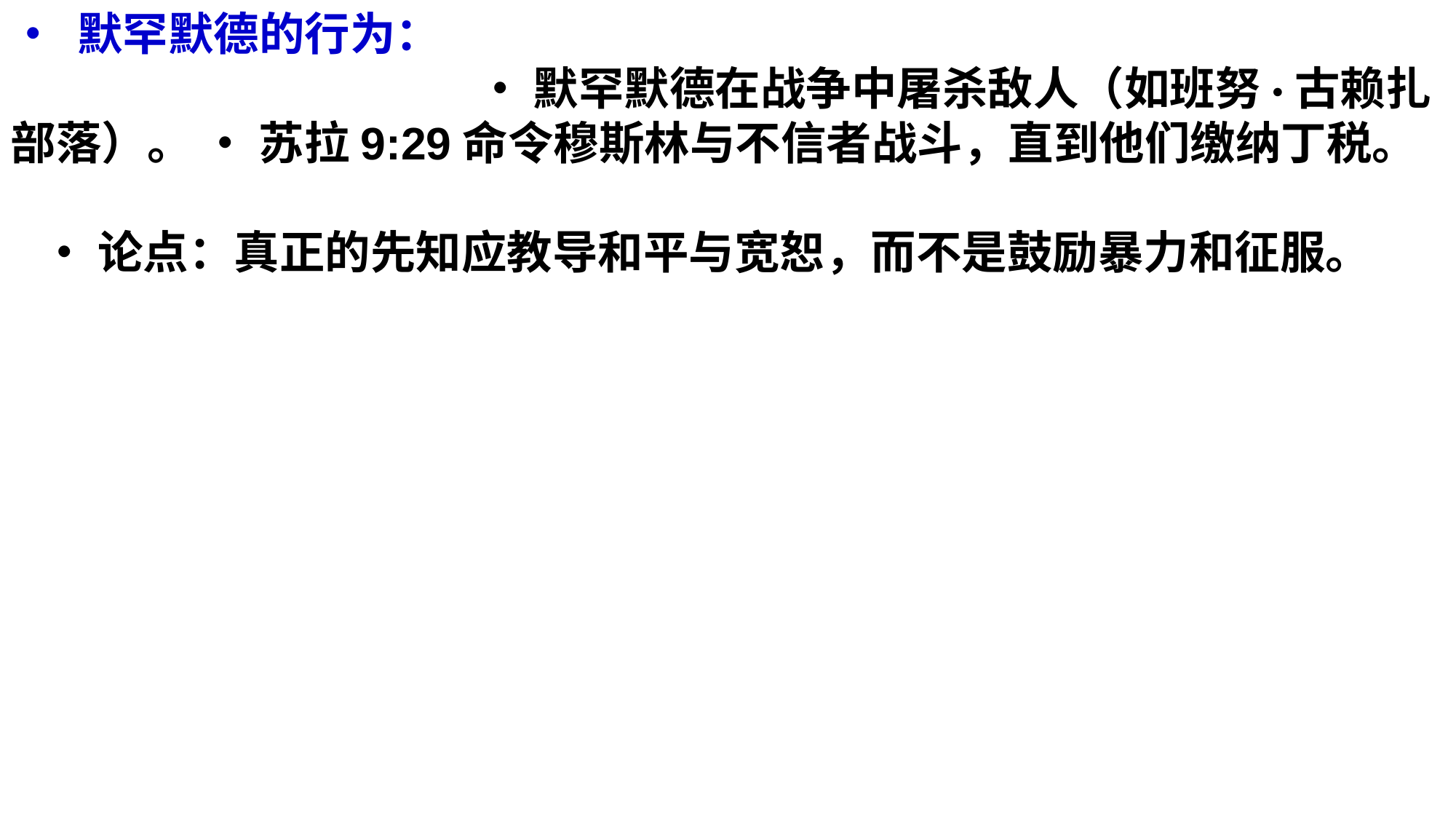

• 默罕默德的行为：                                                                                                                                              • 默罕默德在战争中屠杀敌人（如班努·古赖扎部落）。 • 苏拉9:29命令穆斯林与不信者战斗，直到他们缴纳丁税。                                                                                                                                                 • 论点：真正的先知应教导和平与宽恕，而不是鼓励暴力和征服。